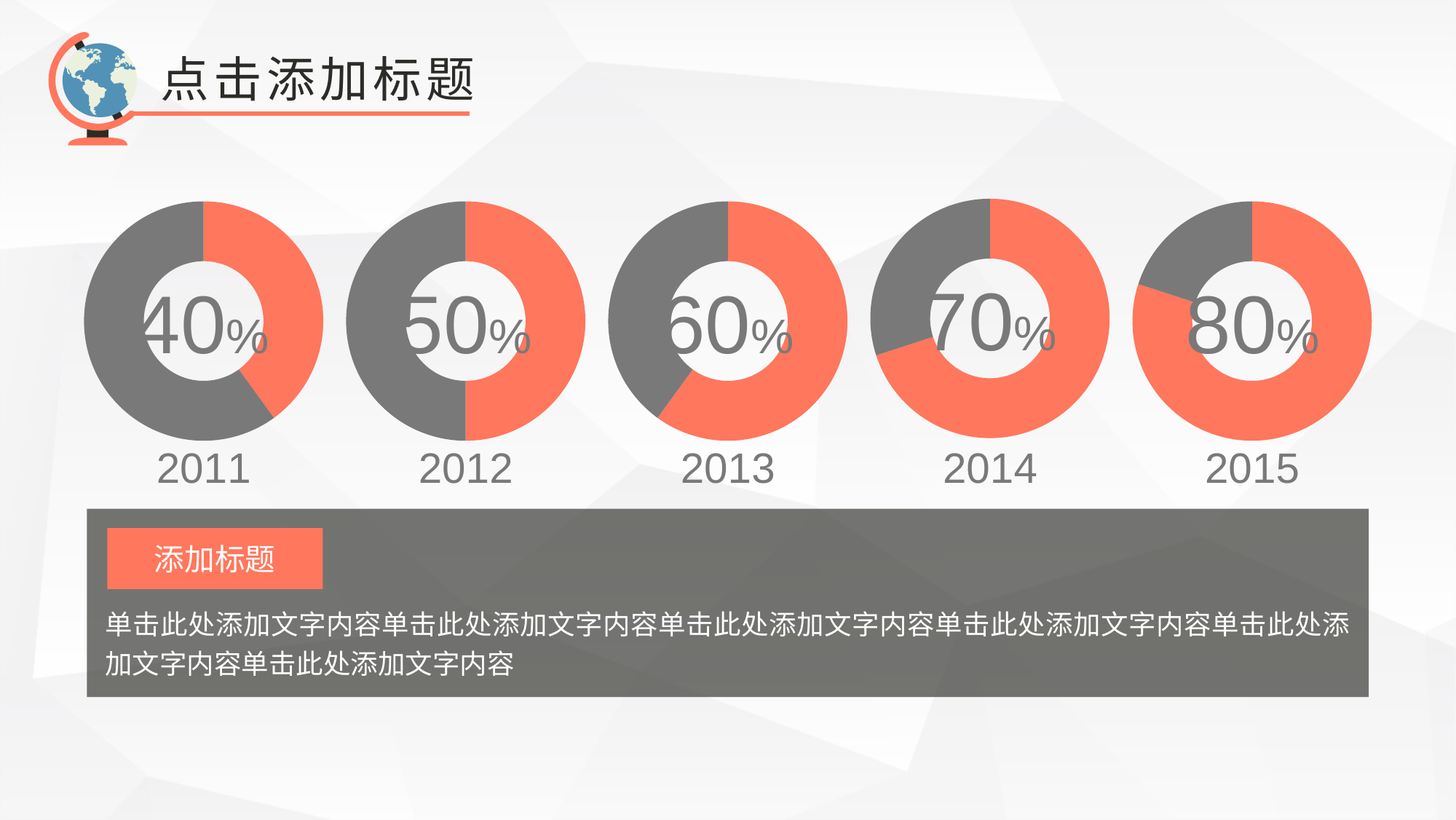

点击添加标题

### Chart

| Category | Sales |
|---|---|
| 1st Qtr | 70.0 |
| 2nd Qtr | 30.0 |
 70%

### Chart

| Category | Sales |
|---|---|
| 1st Qtr | 40.0 |
| 2nd Qtr | 60.0 |
 40%

### Chart

| Category | Sales |
|---|---|
| 1st Qtr | 50.0 |
| 2nd Qtr | 50.0 |
 50%

### Chart

| Category | Sales |
|---|---|
| 1st Qtr | 60.0 |
| 2nd Qtr | 40.0 |
 60%

### Chart

| Category | Column1 |
|---|---|
| 1st Qtr | 80.0 |
| 2nd Qtr | 20.0 |
 80%
2011
2012
2013
2014
2015

添加标题
单击此处添加文字内容单击此处添加文字内容单击此处添加文字内容单击此处添加文字内容单击此处添加文字内容单击此处添加文字内容